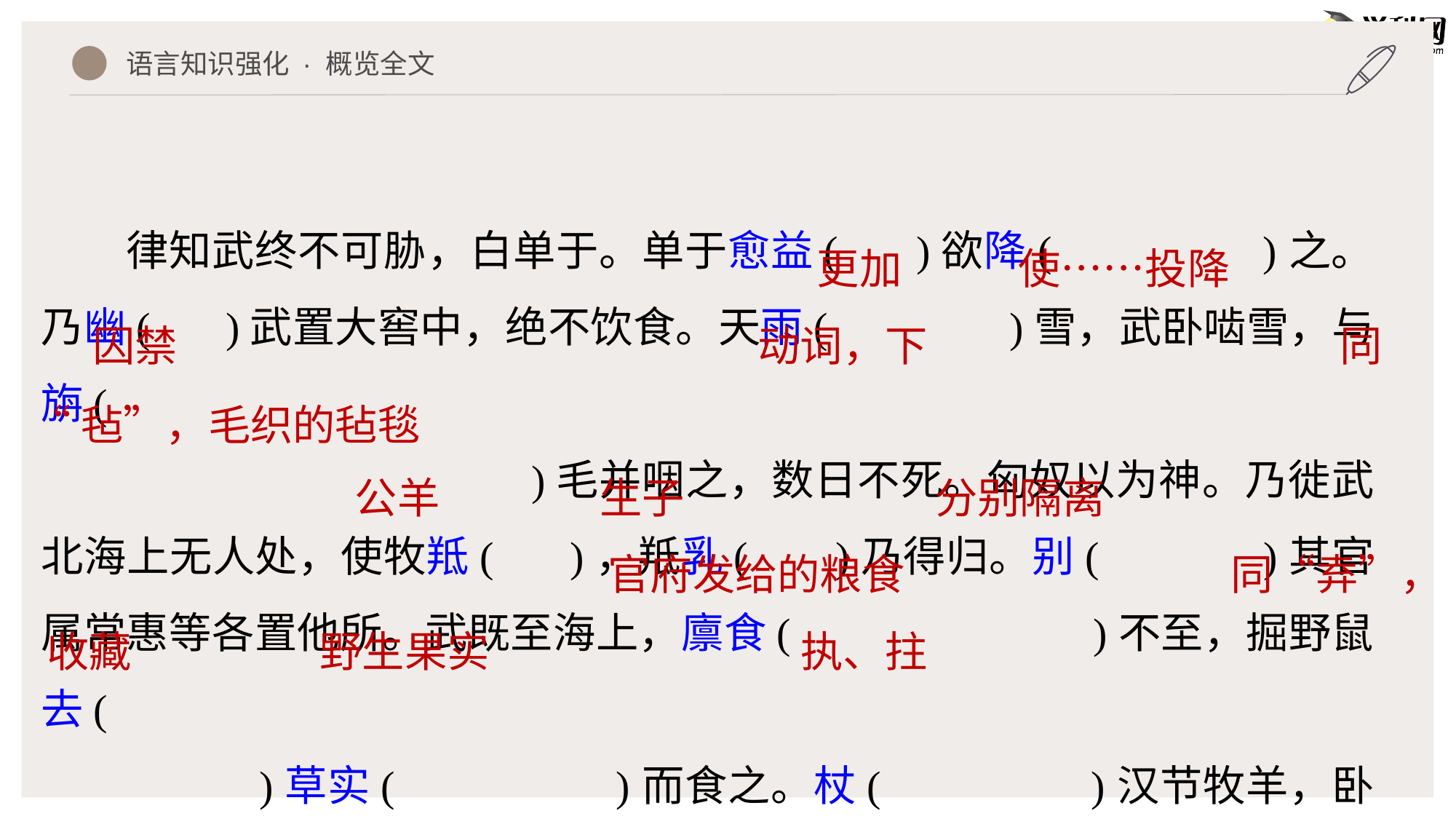

律知武终不可胁，白单于。单于愈益(       )欲降(                   )之。乃幽(       )武置大窖中，绝不饮食。天雨(                 )雪，武卧啮雪，与旃(
                                    )毛并咽之，数日不死。匈奴以为神。乃徙武北海上无人处，使牧羝(       )，羝乳(        )乃得归。别(               )其官属常惠等各置他所。武既至海上，廪食(                            )不至，掘野鼠去(
            )草实(                    )而食之。杖(                   )汉节牧羊，卧起操持，
语言知识强化 · 概览全文

更加
使……投降
囚禁
动词，下
同
“毡”，毛织的毡毯
公羊
生子
分别隔离
官府发给的粮食
同“弆”，
收藏
野生果实
执、拄